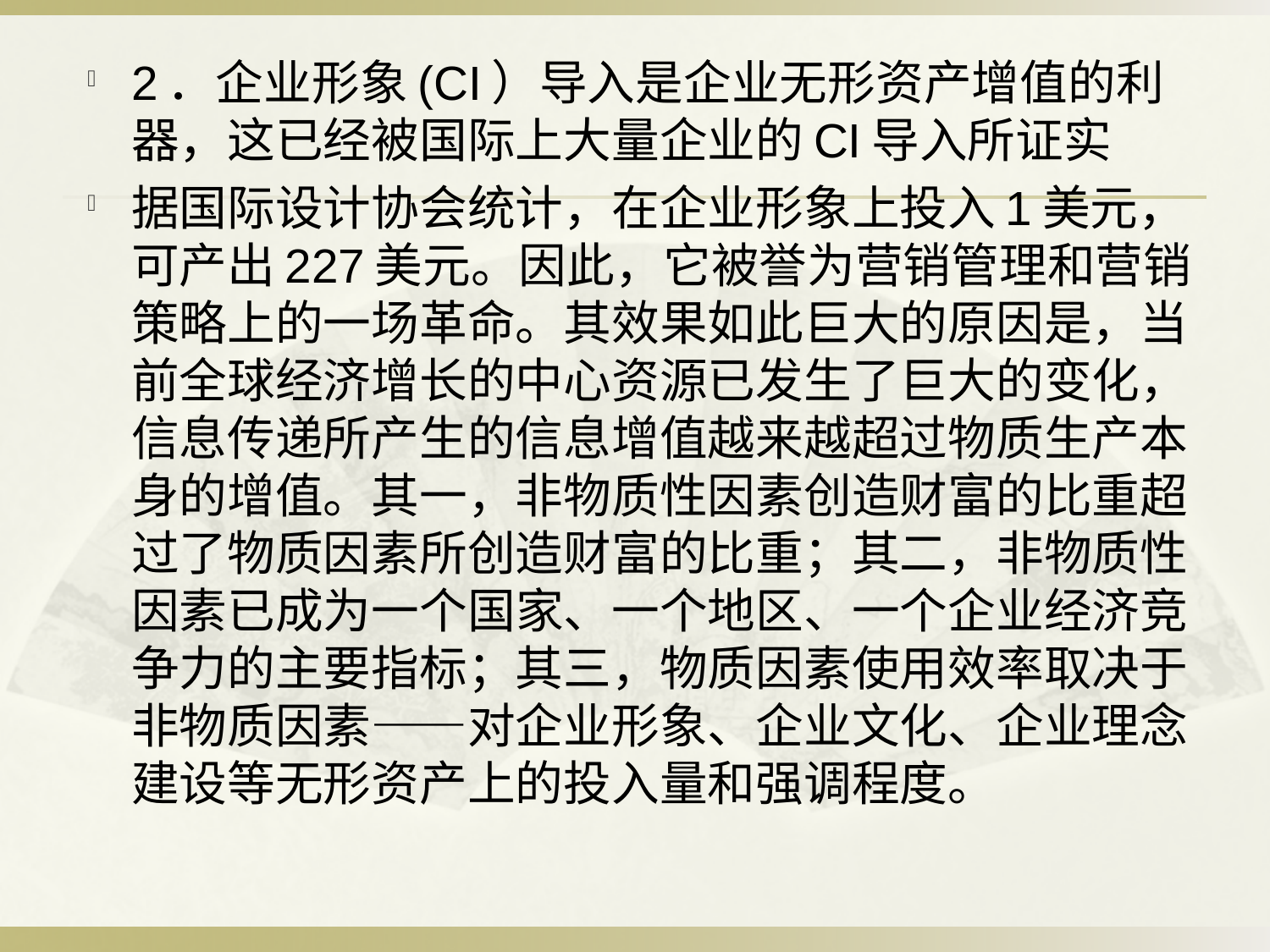

#
2．企业形象(CI）导入是企业无形资产增值的利器，这已经被国际上大量企业的CI导入所证实
据国际设计协会统计，在企业形象上投入1美元，可产出227美元。因此，它被誉为营销管理和营销策略上的一场革命。其效果如此巨大的原因是，当前全球经济增长的中心资源已发生了巨大的变化，信息传递所产生的信息增值越来越超过物质生产本身的增值。其一，非物质性因素创造财富的比重超过了物质因素所创造财富的比重；其二，非物质性因素已成为一个国家、一个地区、一个企业经济竞争力的主要指标；其三，物质因素使用效率取决于非物质因素——对企业形象、企业文化、企业理念建设等无形资产上的投入量和强调程度。